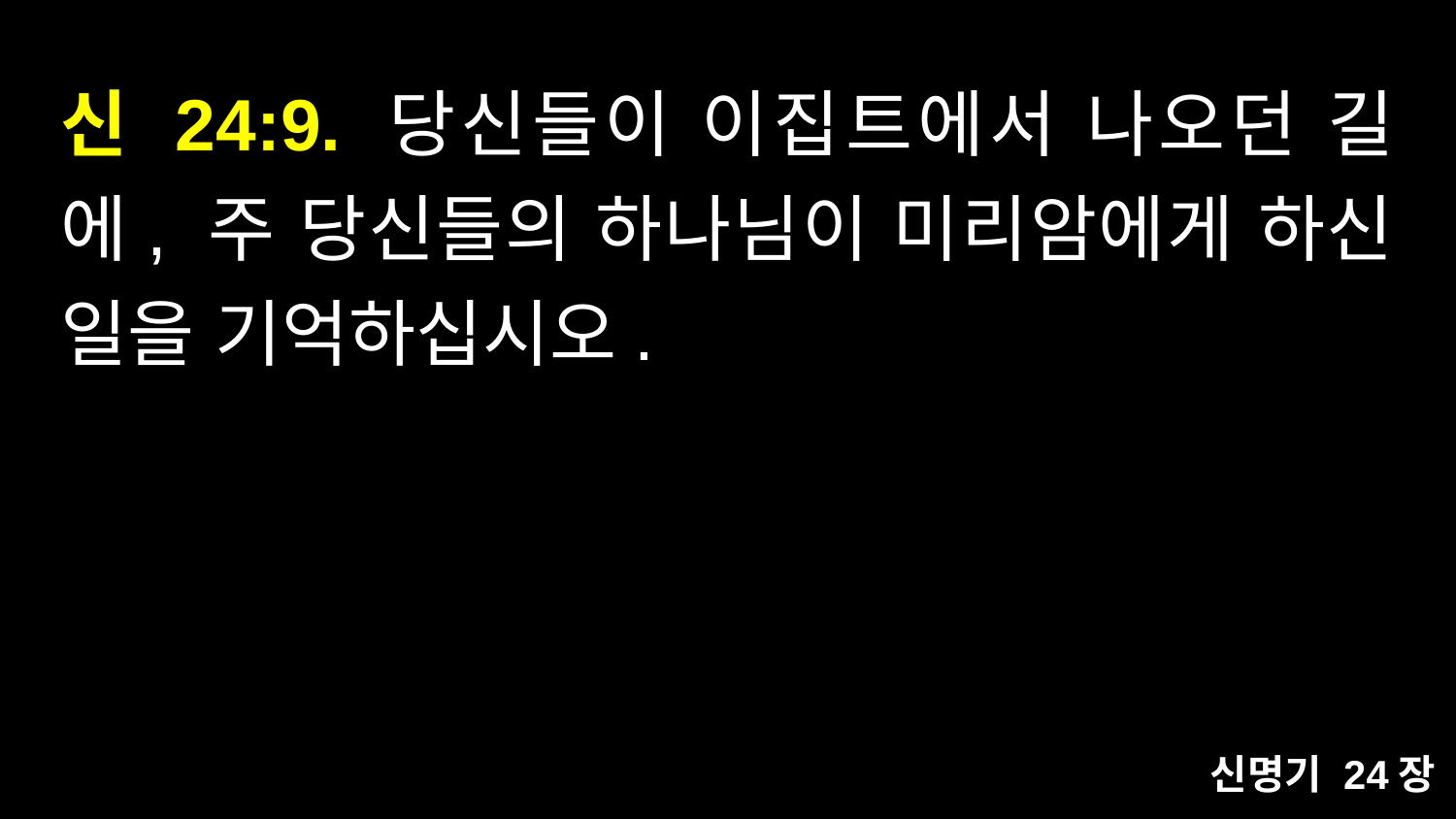

# 신 24:9. 당신들이 이집트에서 나오던 길에, 주 당신들의 하나님이 미리암에게 하신 일을 기억하십시오.
신명기 24장